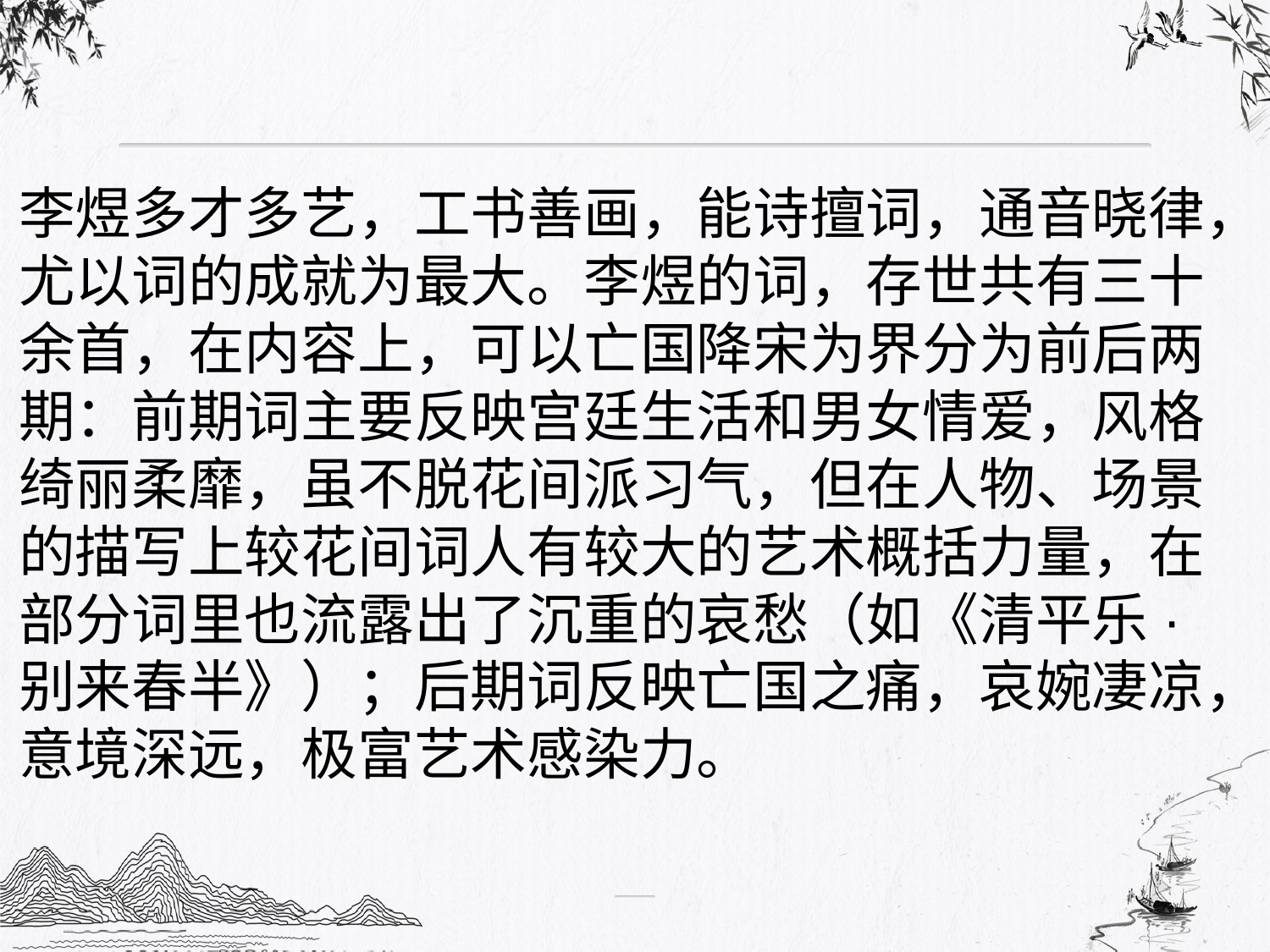

李煜多才多艺，工书善画，能诗擅词，通音晓律，尤以词的成就为最大。李煜的词，存世共有三十余首，在内容上，可以亡国降宋为界分为前后两期：前期词主要反映宫廷生活和男女情爱，风格绮丽柔靡，虽不脱花间派习气，但在人物、场景的描写上较花间词人有较大的艺术概括力量，在部分词里也流露出了沉重的哀愁（如《清平乐·别来春半》）；后期词反映亡国之痛，哀婉凄凉，意境深远，极富艺术感染力。